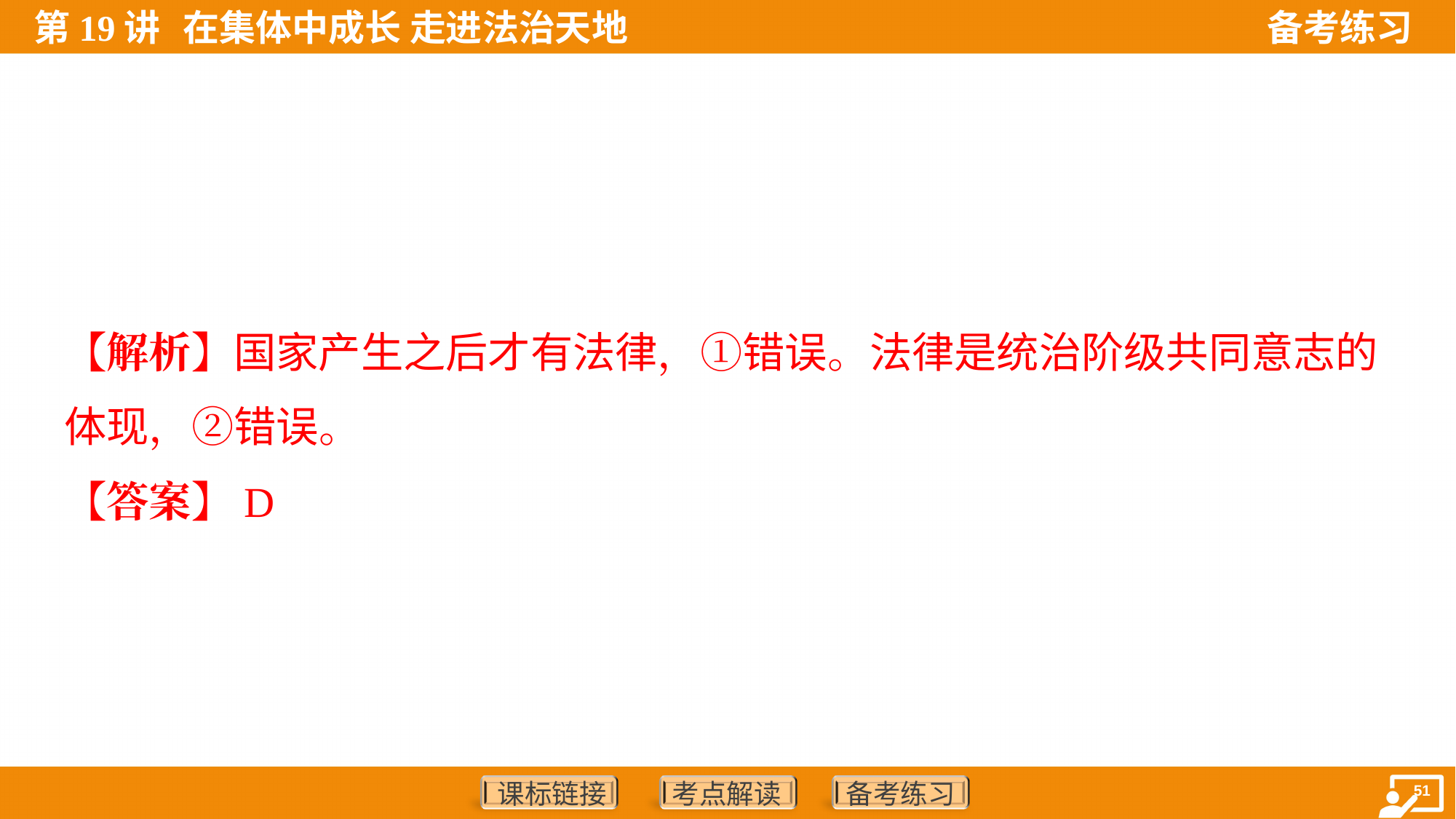

【解析】国家产生之后才有法律，①错误。法律是统治阶级共同意志的
体现，②错误。
【答案】D